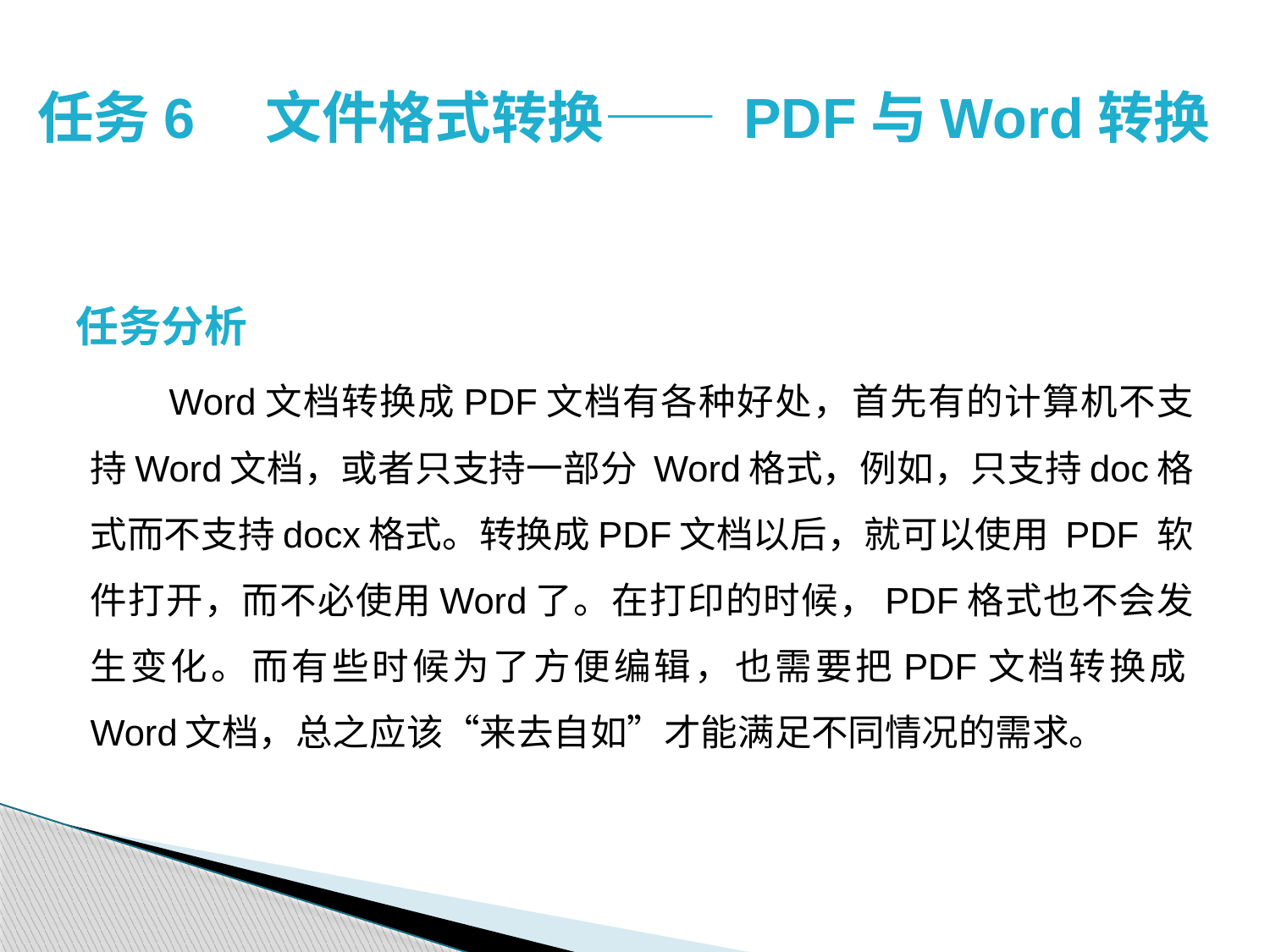

# 任务6　文件格式转换—— PDF与Word转换
任务分析
Word文档转换成PDF文档有各种好处，首先有的计算机不支持Word文档，或者只支持一部分 Word格式，例如，只支持doc格式而不支持docx格式。转换成PDF文档以后，就可以使用 PDF 软件打开，而不必使用Word了。在打印的时候，PDF格式也不会发生变化。而有些时候为了方便编辑，也需要把PDF文档转换成Word文档，总之应该“来去自如”才能满足不同情况的需求。